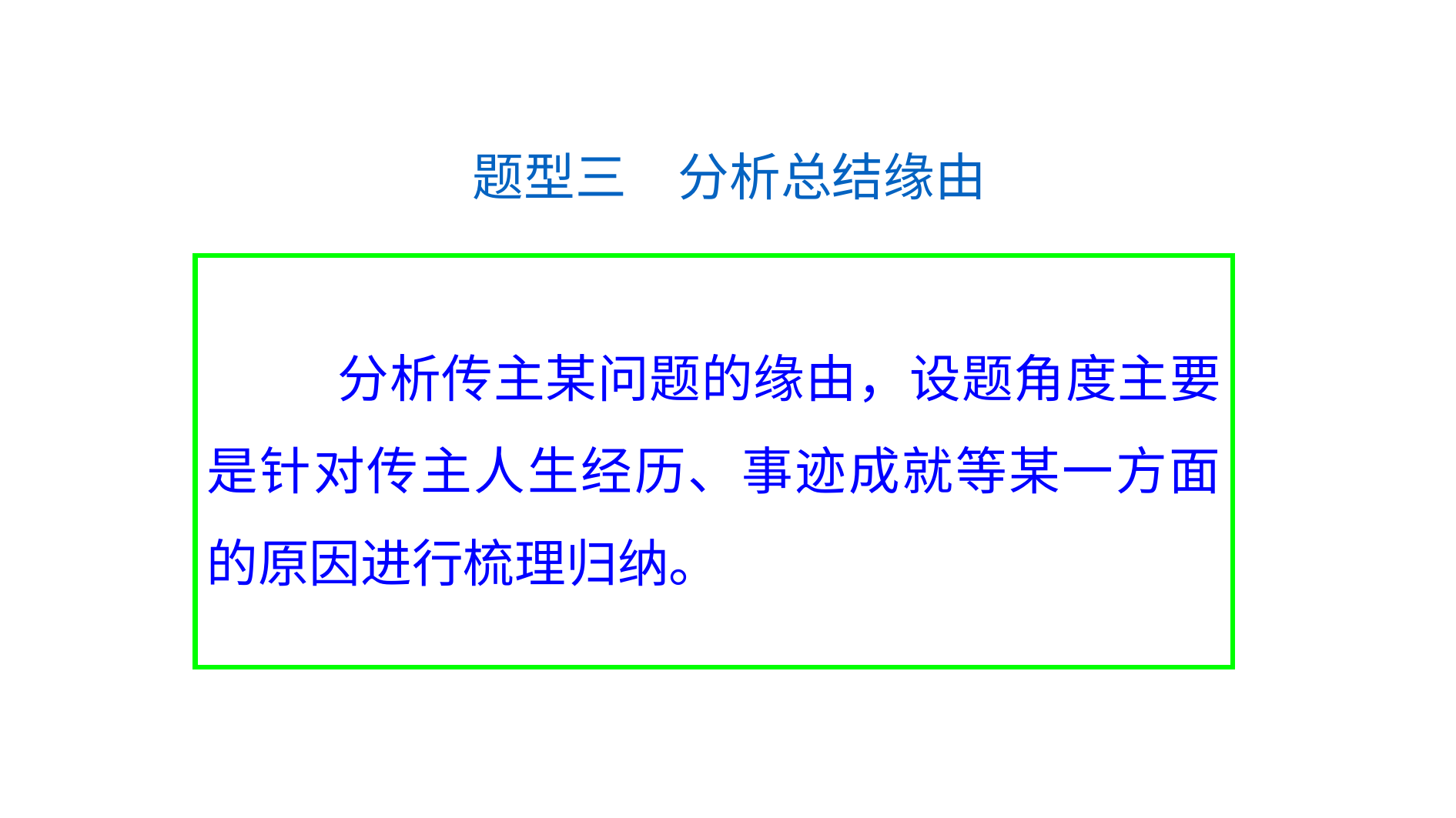

题型三　分析总结缘由

             分析传主某问题的缘由，设题角度主要是针对传主人生经历、事迹成就等某一方面的原因进行梳理归纳。